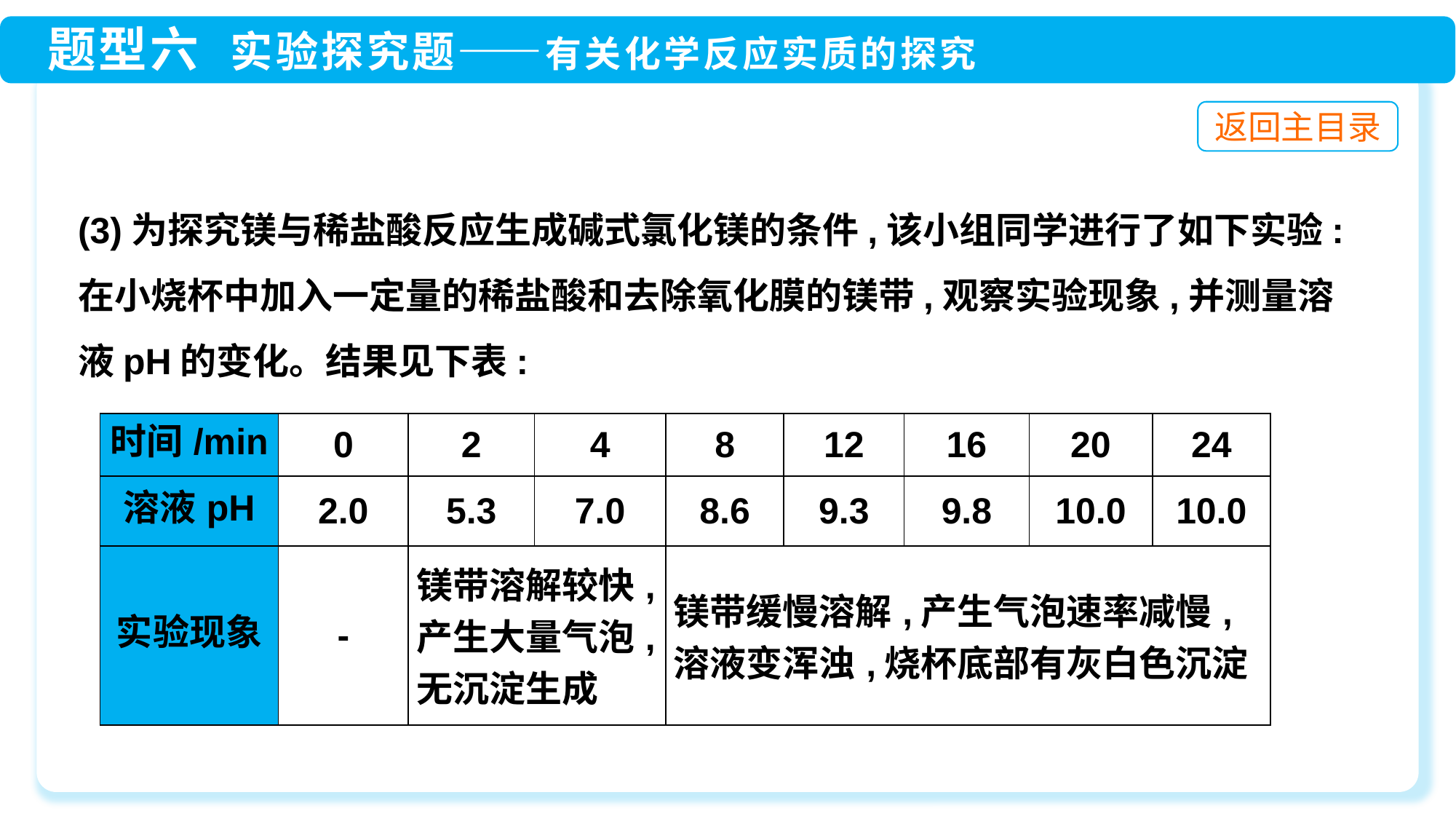

(3)为探究镁与稀盐酸反应生成碱式氯化镁的条件,该小组同学进行了如下实验:在小烧杯中加入一定量的稀盐酸和去除氧化膜的镁带,观察实验现象,并测量溶液pH的变化。结果见下表:
| 时间/min | 0 | 2 | 4 | 8 | 12 | 16 | 20 | 24 |
| --- | --- | --- | --- | --- | --- | --- | --- | --- |
| 溶液pH | 2.0 | 5.3 | 7.0 | 8.6 | 9.3 | 9.8 | 10.0 | 10.0 |
| 实验现象 | - | 镁带溶解较快, 产生大量气泡, 无沉淀生成 |  | 镁带缓慢溶解,产生气泡速率减慢, 溶液变浑浊,烧杯底部有灰白色沉淀 |  |  |  |  |